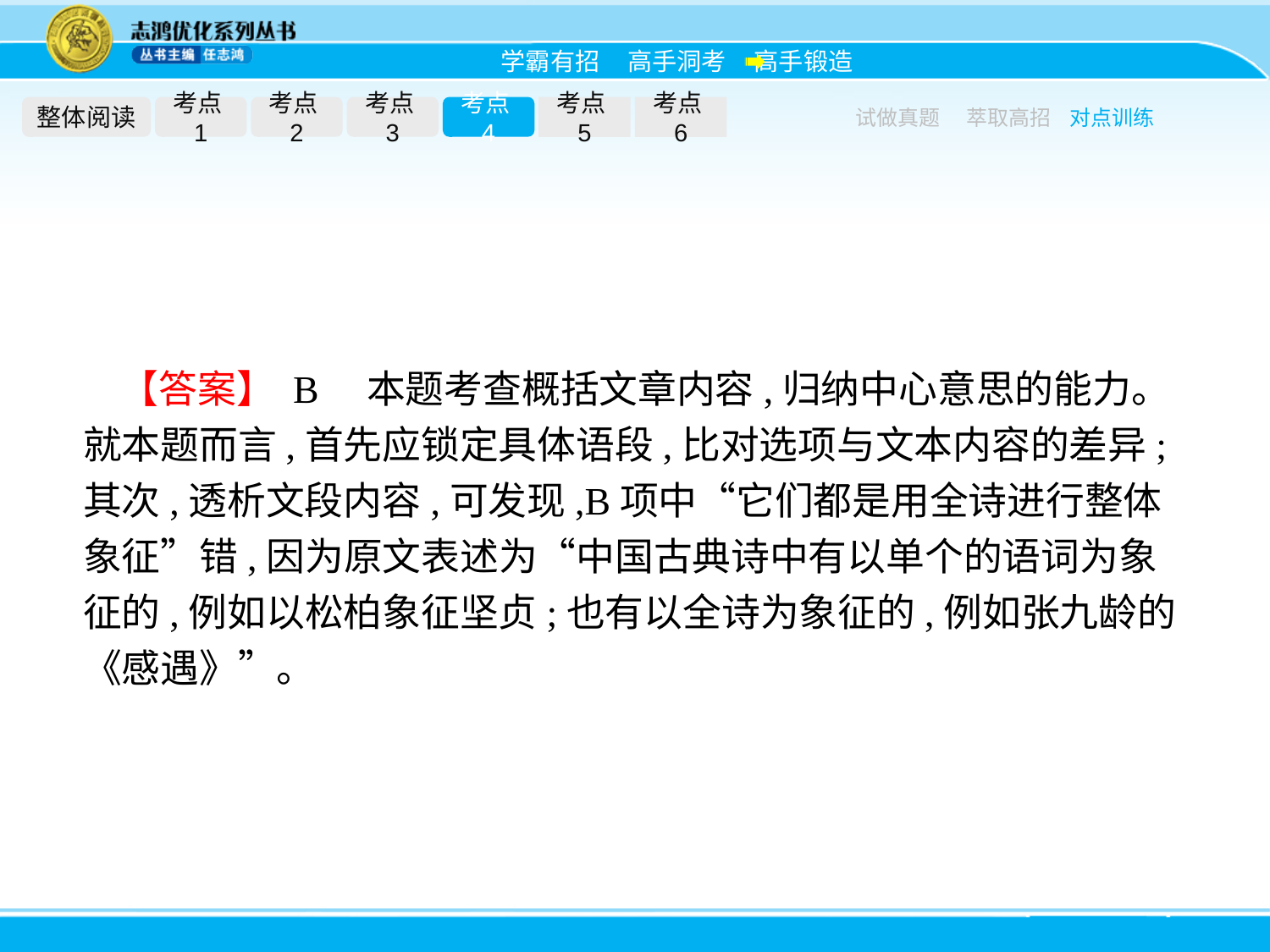

整体阅读
考点1
考点2
考点3
考点4
考点5
考点6
试做真题
萃取高招
对点训练
【答案】 B　本题考查概括文章内容,归纳中心意思的能力。就本题而言,首先应锁定具体语段,比对选项与文本内容的差异;其次,透析文段内容,可发现,B项中“它们都是用全诗进行整体象征”错,因为原文表述为“中国古典诗中有以单个的语词为象征的,例如以松柏象征坚贞;也有以全诗为象征的,例如张九龄的《感遇》”。